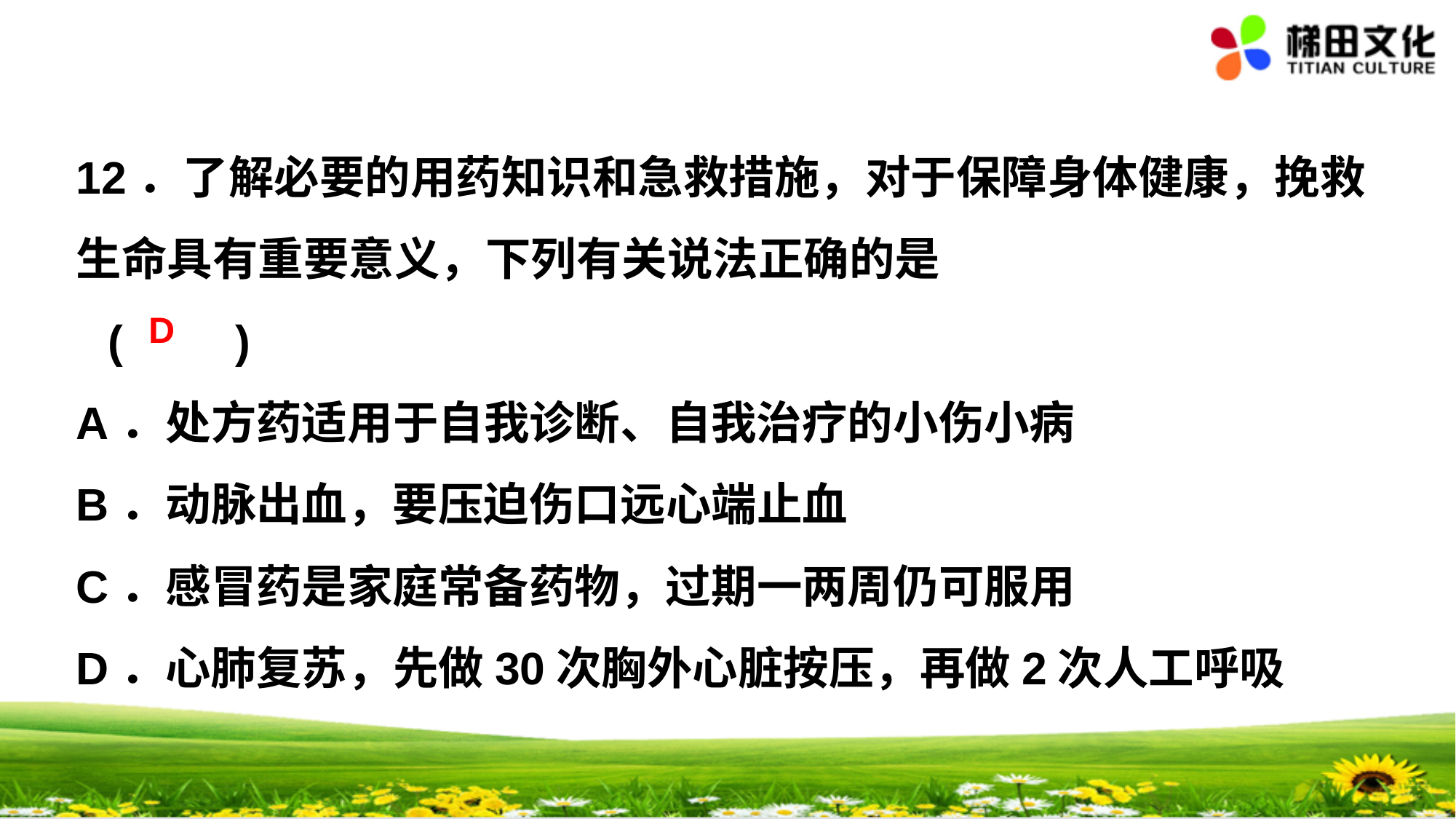

12．了解必要的用药知识和急救措施，对于保障身体健康，挽救生命具有重要意义，下列有关说法正确的是                                            (　　)
A．处方药适用于自我诊断、自我治疗的小伤小病
B．动脉出血，要压迫伤口远心端止血
C．感冒药是家庭常备药物，过期一两周仍可服用
D．心肺复苏，先做30次胸外心脏按压，再做2次人工呼吸
D